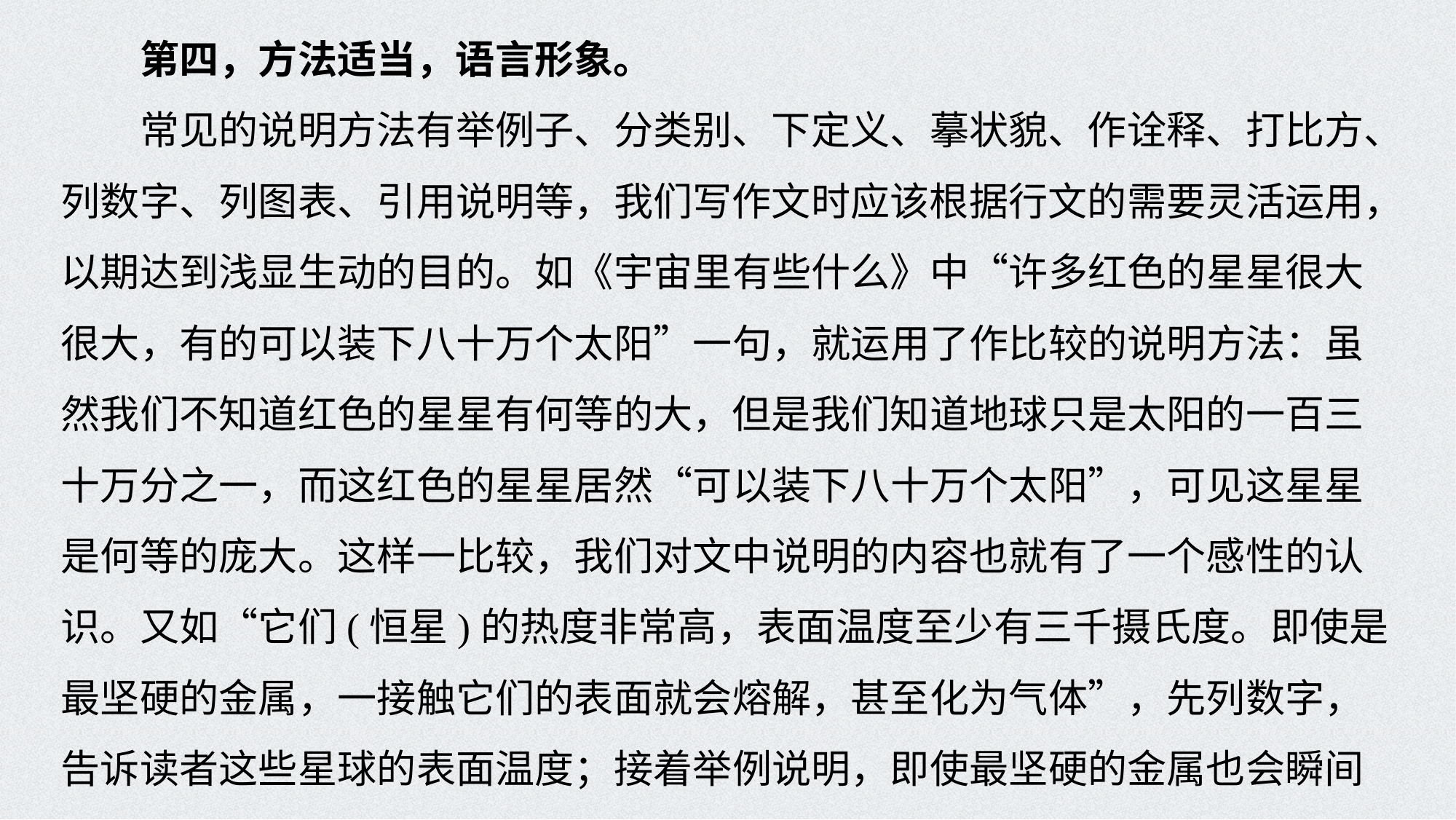

第四，方法适当，语言形象。
常见的说明方法有举例子、分类别、下定义、摹状貌、作诠释、打比方、列数字、列图表、引用说明等，我们写作文时应该根据行文的需要灵活运用，以期达到浅显生动的目的。如《宇宙里有些什么》中“许多红色的星星很大很大，有的可以装下八十万个太阳”一句，就运用了作比较的说明方法：虽然我们不知道红色的星星有何等的大，但是我们知道地球只是太阳的一百三十万分之一，而这红色的星星居然“可以装下八十万个太阳”，可见这星星是何等的庞大。这样一比较，我们对文中说明的内容也就有了一个感性的认识。又如“它们(恒星)的热度非常高，表面温度至少有三千摄氏度。即使是最坚硬的金属，一接触它们的表面就会熔解，甚至化为气体”，先列数字，告诉读者这些星球的表面温度；接着举例说明，即使最坚硬的金属也会瞬间熔解，其热度之